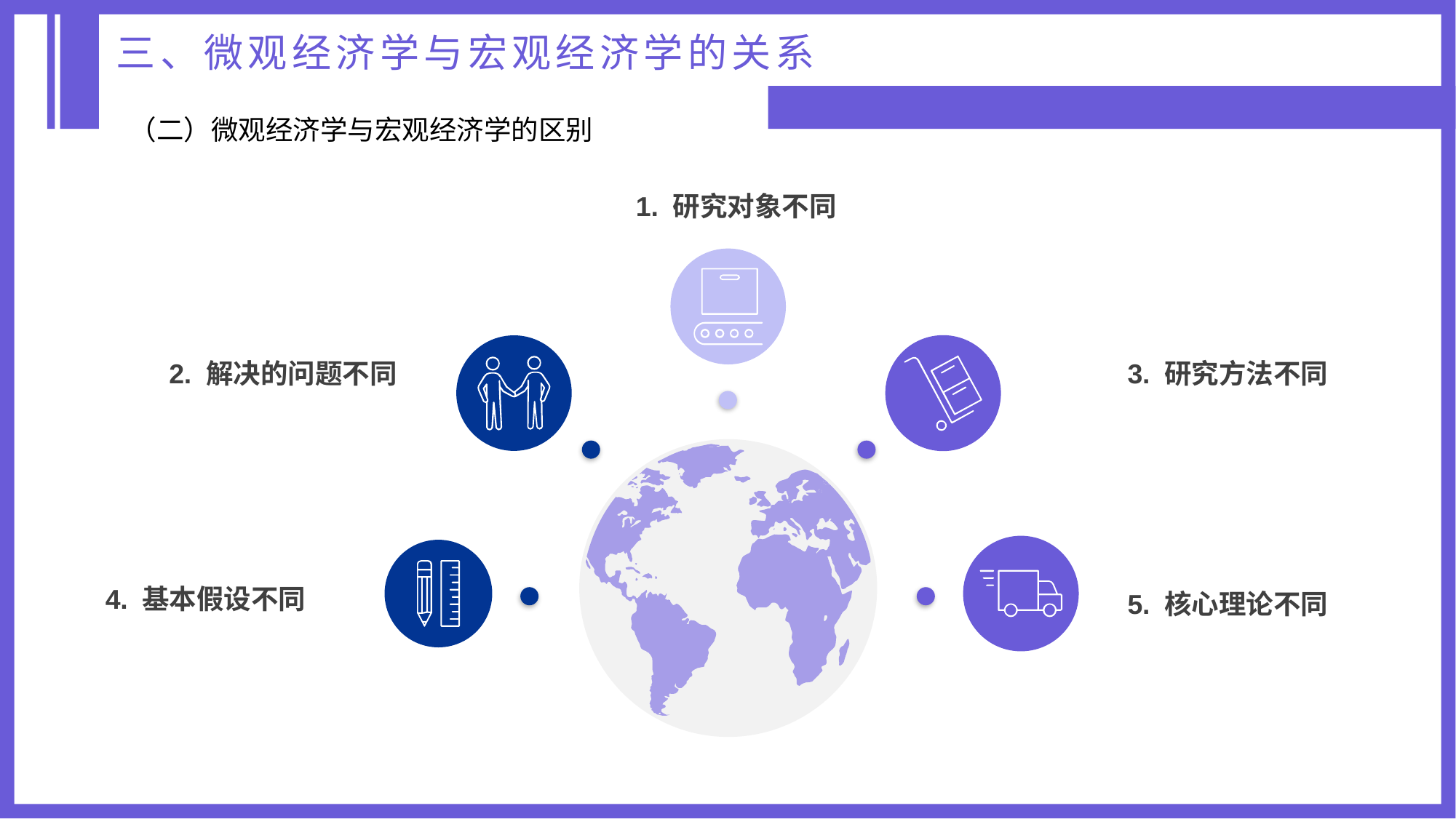

三、微观经济学与宏观经济学的关系
（二）微观经济学与宏观经济学的区别
1. 研究对象不同

2. 解决的问题不同
3. 研究方法不同

4. 基本假设不同
5. 核心理论不同